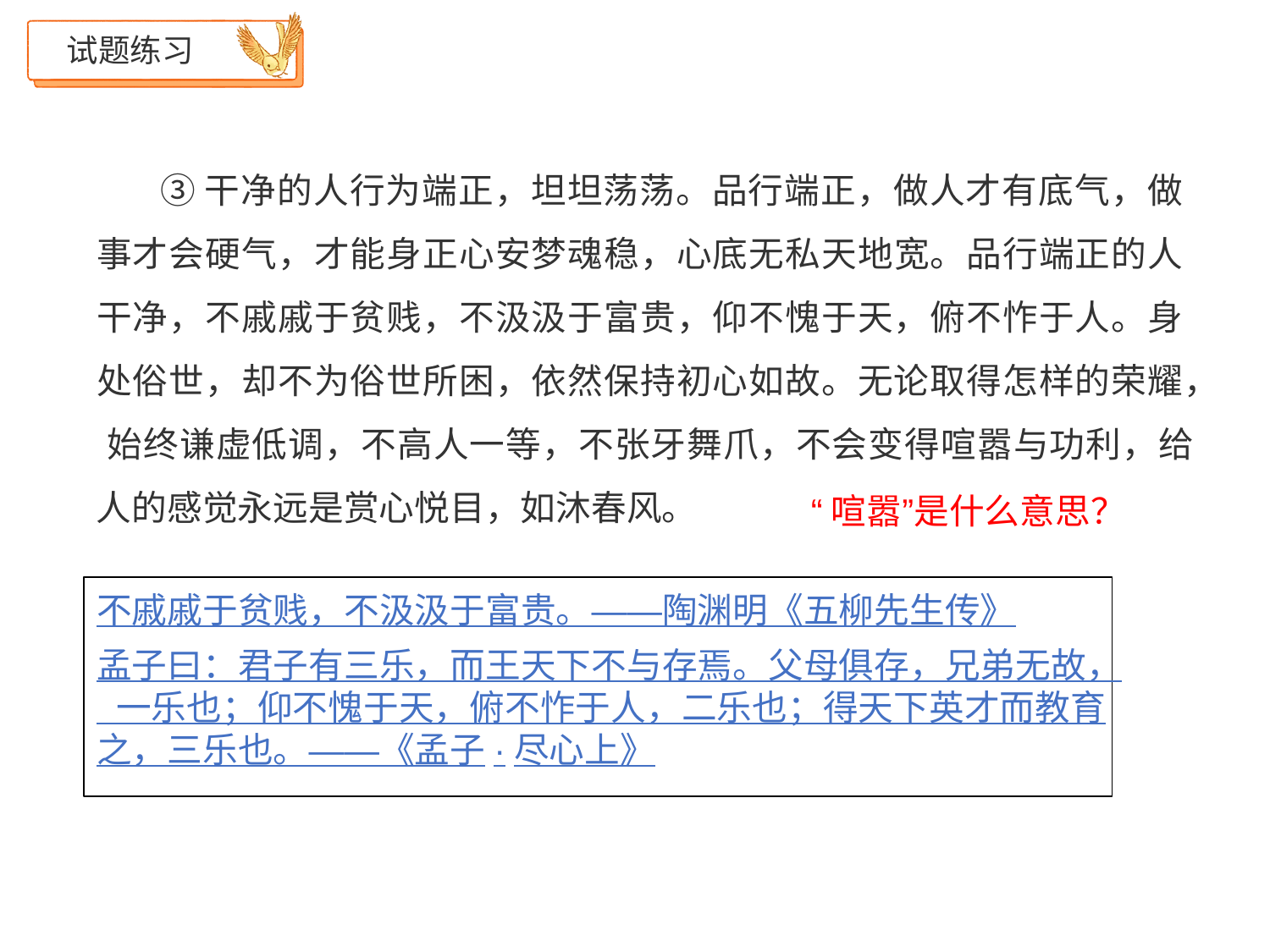

试题练习
# ③干净的人行为端正，坦坦荡荡。品行端正，做人才有底气，做 事才会硬气，才能身正心安梦魂稳，心底无私天地宽。品行端正的人 干净，不戚戚于贫贱，不汲汲于富贵，仰不愧于天，俯不怍于人。身 处俗世，却不为俗世所困，依然保持初心如故。无论取得怎样的荣耀， 始终谦虚低调，不高人一等，不张牙舞爪，不会变得喧嚣与功利，给
人的感觉永远是赏心悦目，如沐春风。
“喧嚣”是什么意思？
不戚戚于贫贱，不汲汲于富贵。——陶渊明《五柳先生传》
孟子曰：君子有三乐，而王天下不与存焉。父母俱存，兄弟无故，  一乐也；仰不愧于天，俯不怍于人，二乐也；得天下英才而教育 之，三乐也。——《孟子·尽心上》